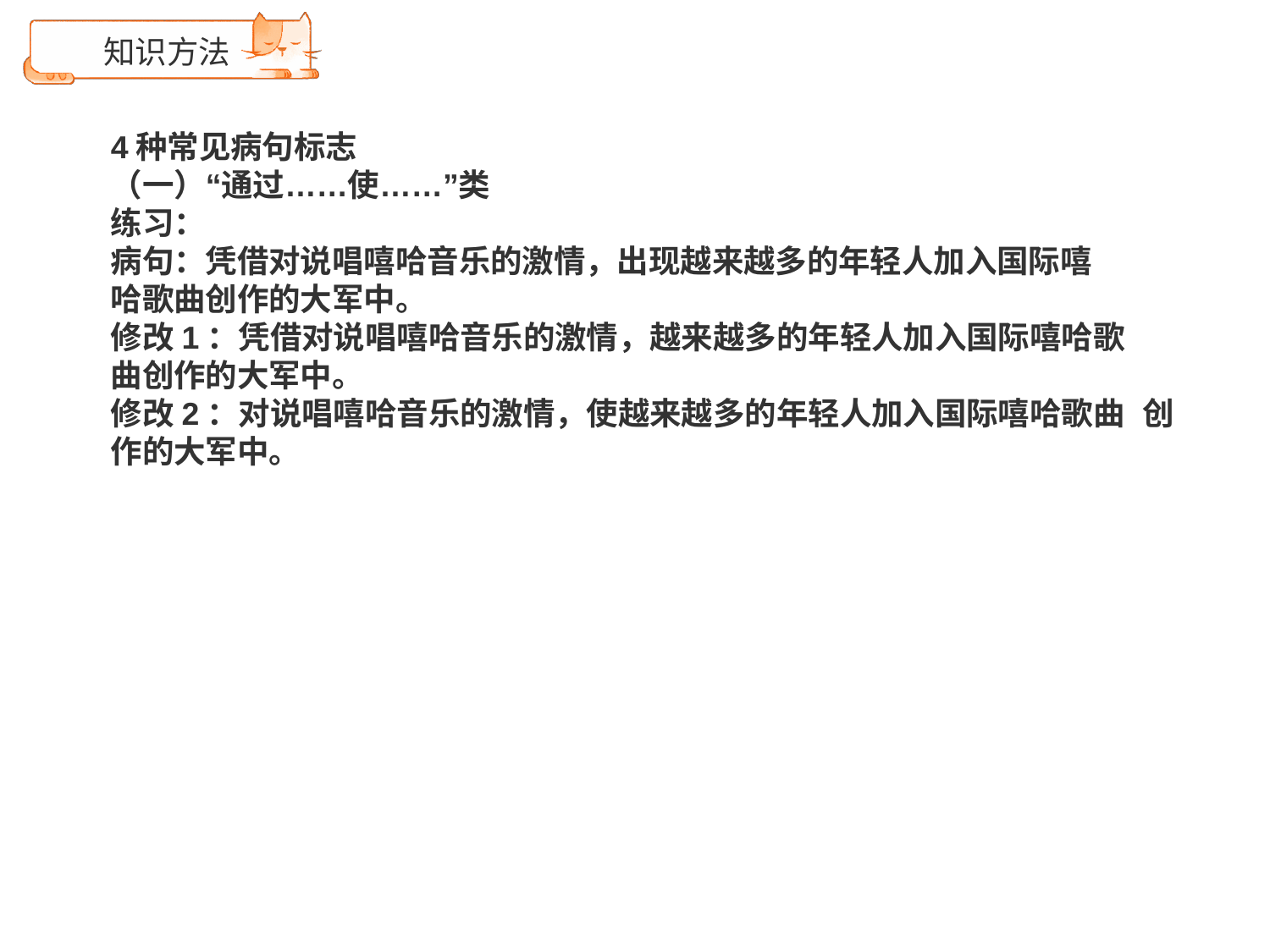

# 知识方法
4种常见病句标志
（一）“通过……使……”类
练习：
病句：凭借对说唱嘻哈音乐的激情，出现越来越多的年轻人加入国际嘻
哈歌曲创作的大军中。
修改1：凭借对说唱嘻哈音乐的激情，越来越多的年轻人加入国际嘻哈歌
曲创作的大军中。
修改2：对说唱嘻哈音乐的激情，使越来越多的年轻人加入国际嘻哈歌曲  创作的大军中。